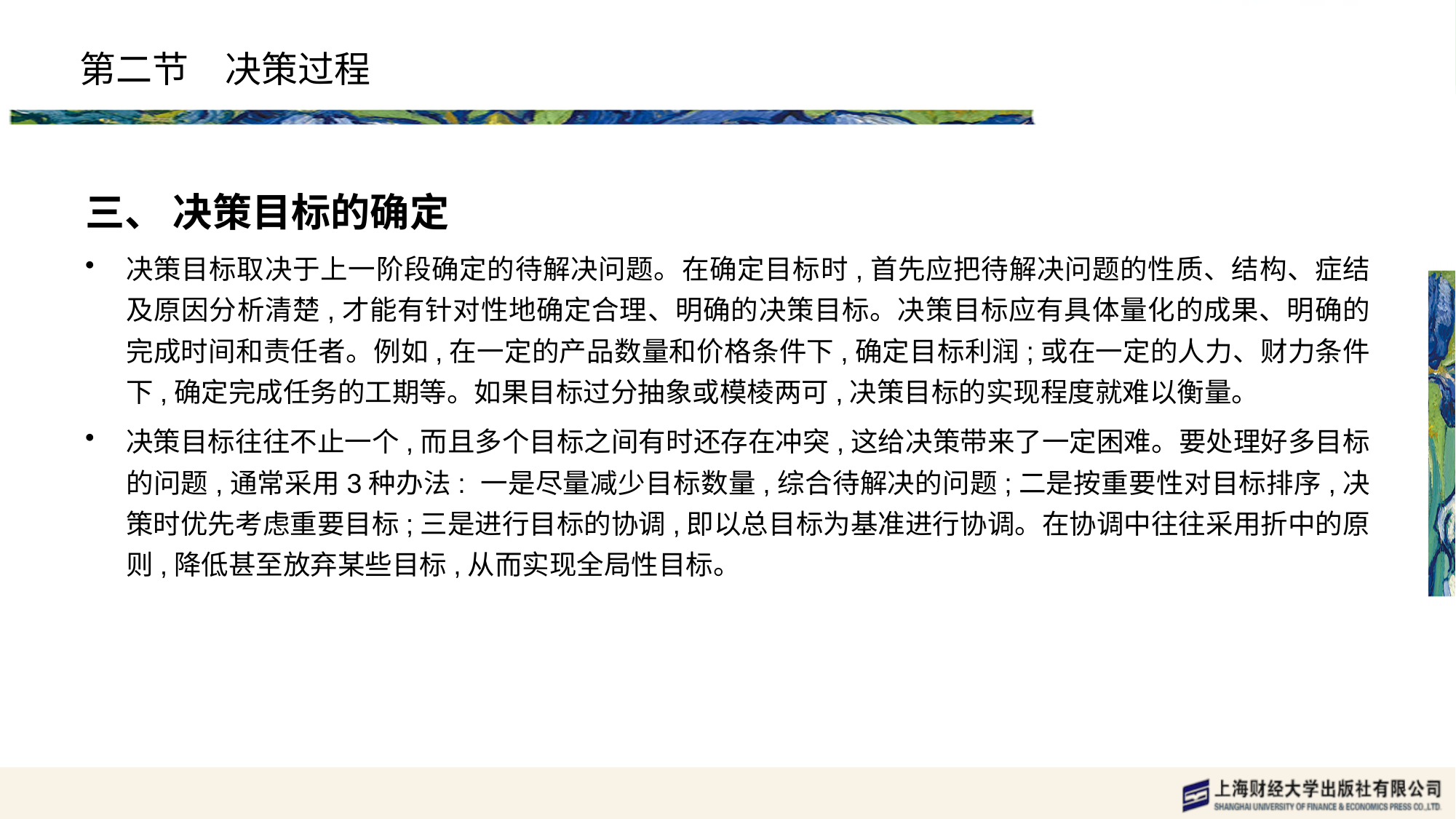

# 第二节　决策过程
三、 决策目标的确定
决策目标取决于上一阶段确定的待解决问题。在确定目标时,首先应把待解决问题的性质、结构、症结及原因分析清楚,才能有针对性地确定合理、明确的决策目标。决策目标应有具体量化的成果、明确的完成时间和责任者。例如,在一定的产品数量和价格条件下,确定目标利润;或在一定的人力、财力条件下,确定完成任务的工期等。如果目标过分抽象或模棱两可,决策目标的实现程度就难以衡量。
决策目标往往不止一个,而且多个目标之间有时还存在冲突,这给决策带来了一定困难。要处理好多目标的问题,通常采用3种办法: 一是尽量减少目标数量,综合待解决的问题;二是按重要性对目标排序,决策时优先考虑重要目标;三是进行目标的协调,即以总目标为基准进行协调。在协调中往往采用折中的原则,降低甚至放弃某些目标,从而实现全局性目标。